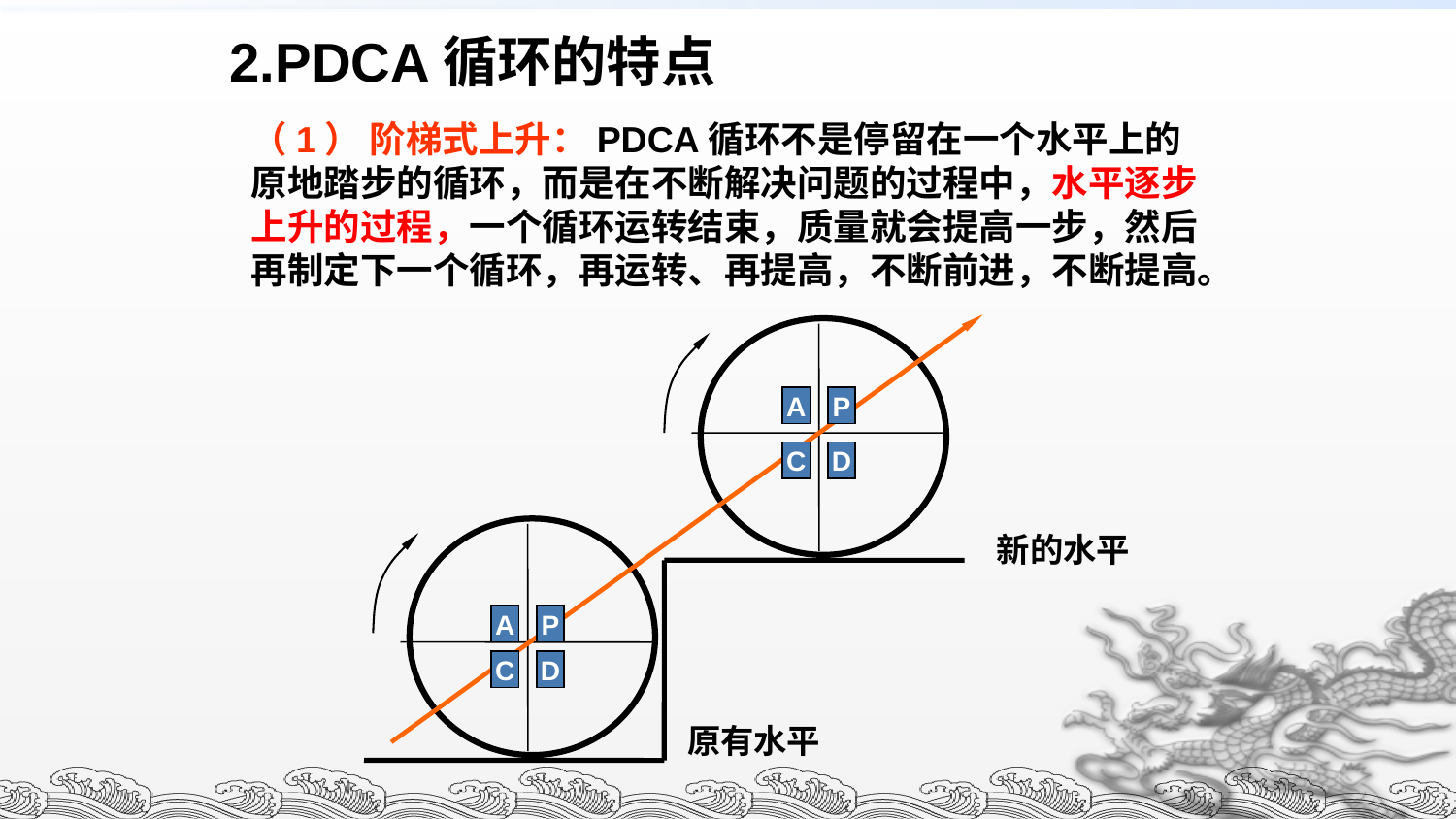

2.PDCA循环的特点
（1） 阶梯式上升：PDCA循环不是停留在一个水平上的原地踏步的循环，而是在不断解决问题的过程中，水平逐步上升的过程，一个循环运转结束，质量就会提高一步，然后再制定下一个循环，再运转、再提高，不断前进，不断提高。

A
P

C
D

新的水平

A
P

C
D
原有水平